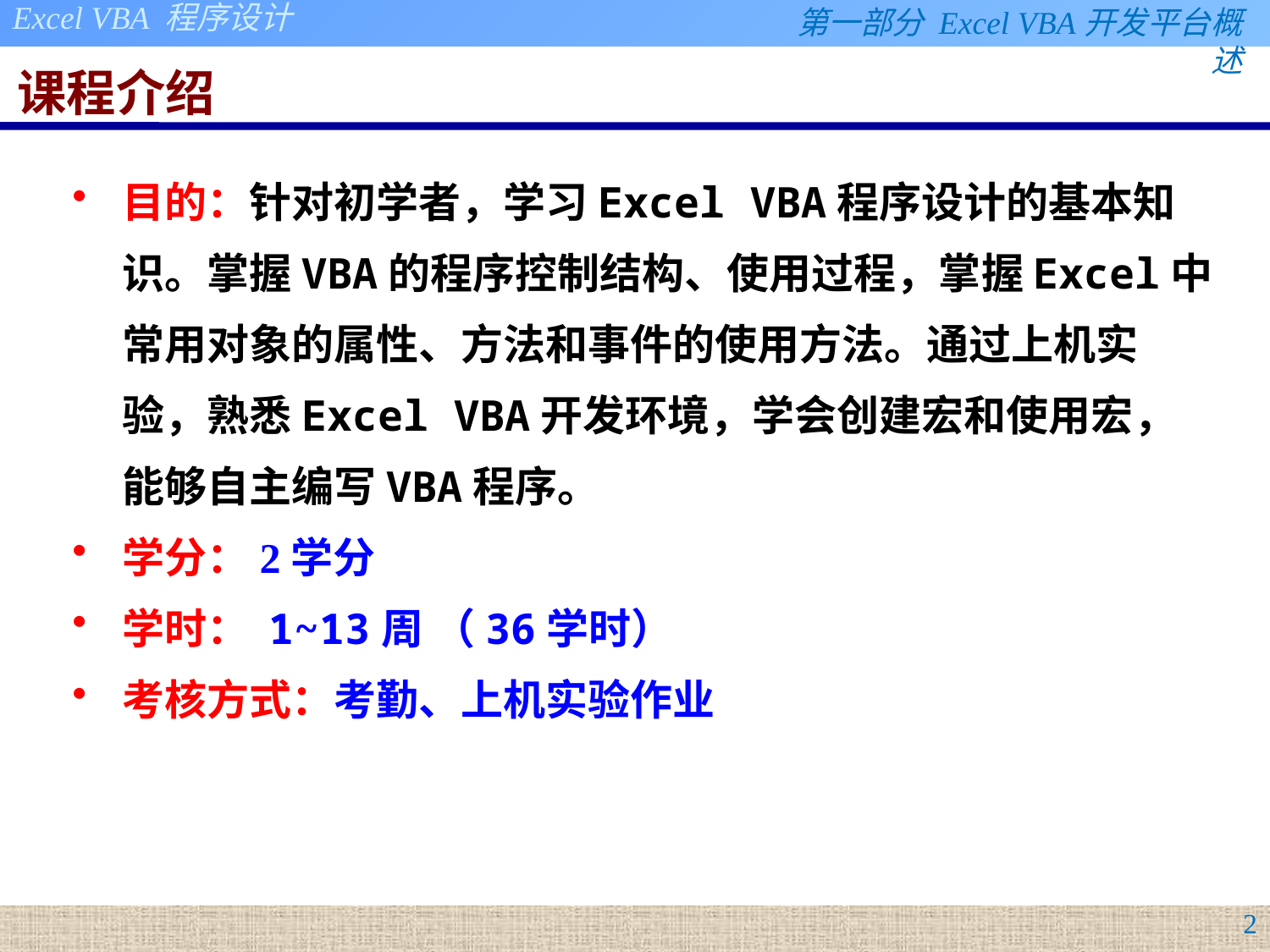

# 课程介绍
目的：针对初学者，学习Excel VBA程序设计的基本知识。掌握VBA的程序控制结构、使用过程，掌握Excel中常用对象的属性、方法和事件的使用方法。通过上机实验，熟悉Excel VBA开发环境，学会创建宏和使用宏，能够自主编写VBA程序。
学分：2学分
学时： 1~13周 （36学时）
考核方式：考勤、上机实验作业